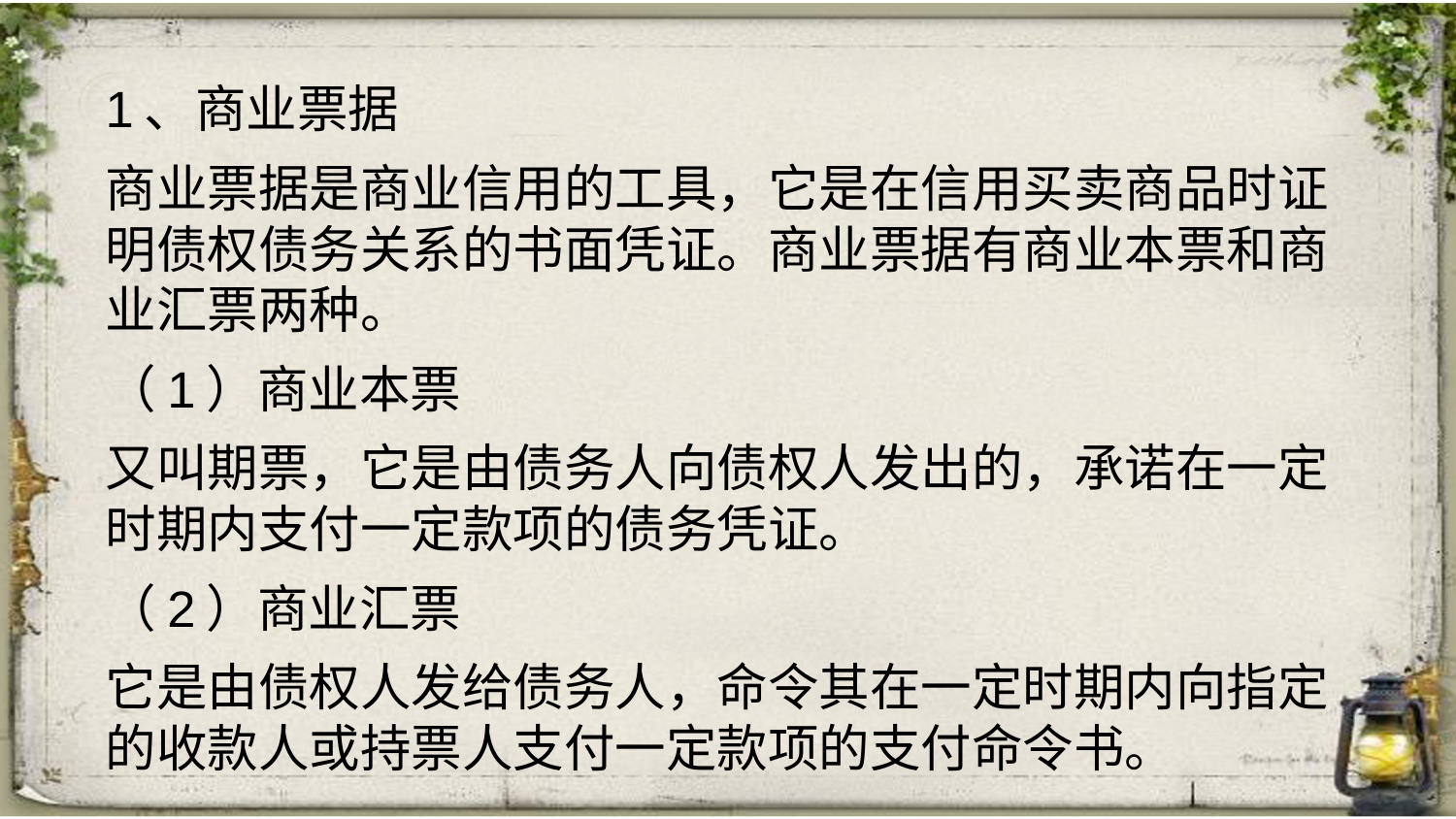

1、商业票据
商业票据是商业信用的工具，它是在信用买卖商品时证明债权债务关系的书面凭证。商业票据有商业本票和商业汇票两种。
（1）商业本票
又叫期票，它是由债务人向债权人发出的，承诺在一定时期内支付一定款项的债务凭证。
（2）商业汇票
它是由债权人发给债务人，命令其在一定时期内向指定的收款人或持票人支付一定款项的支付命令书。